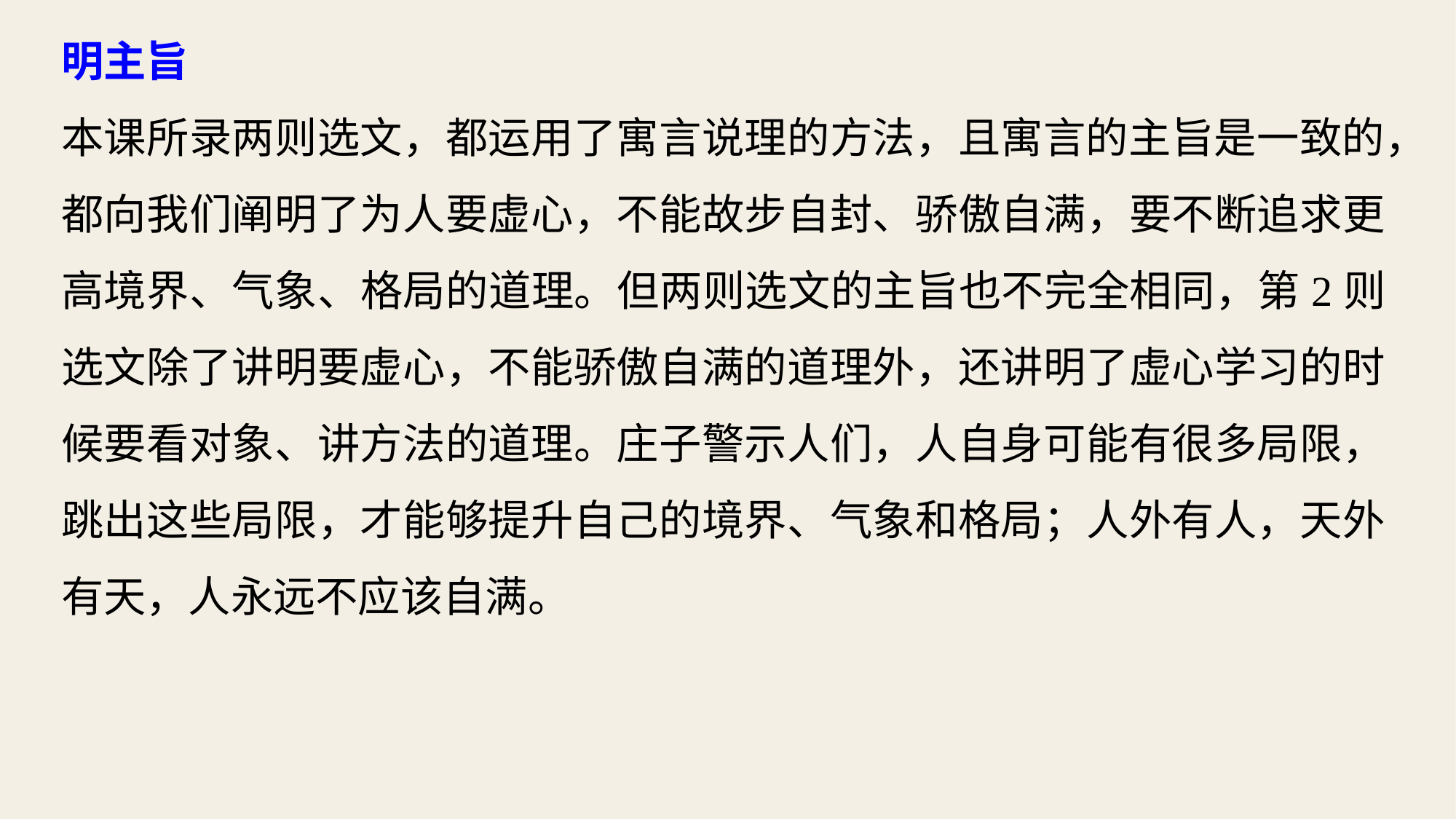

明主旨
本课所录两则选文，都运用了寓言说理的方法，且寓言的主旨是一致的，都向我们阐明了为人要虚心，不能故步自封、骄傲自满，要不断追求更高境界、气象、格局的道理。但两则选文的主旨也不完全相同，第2则选文除了讲明要虚心，不能骄傲自满的道理外，还讲明了虚心学习的时候要看对象、讲方法的道理。庄子警示人们，人自身可能有很多局限，跳出这些局限，才能够提升自己的境界、气象和格局；人外有人，天外有天，人永远不应该自满。